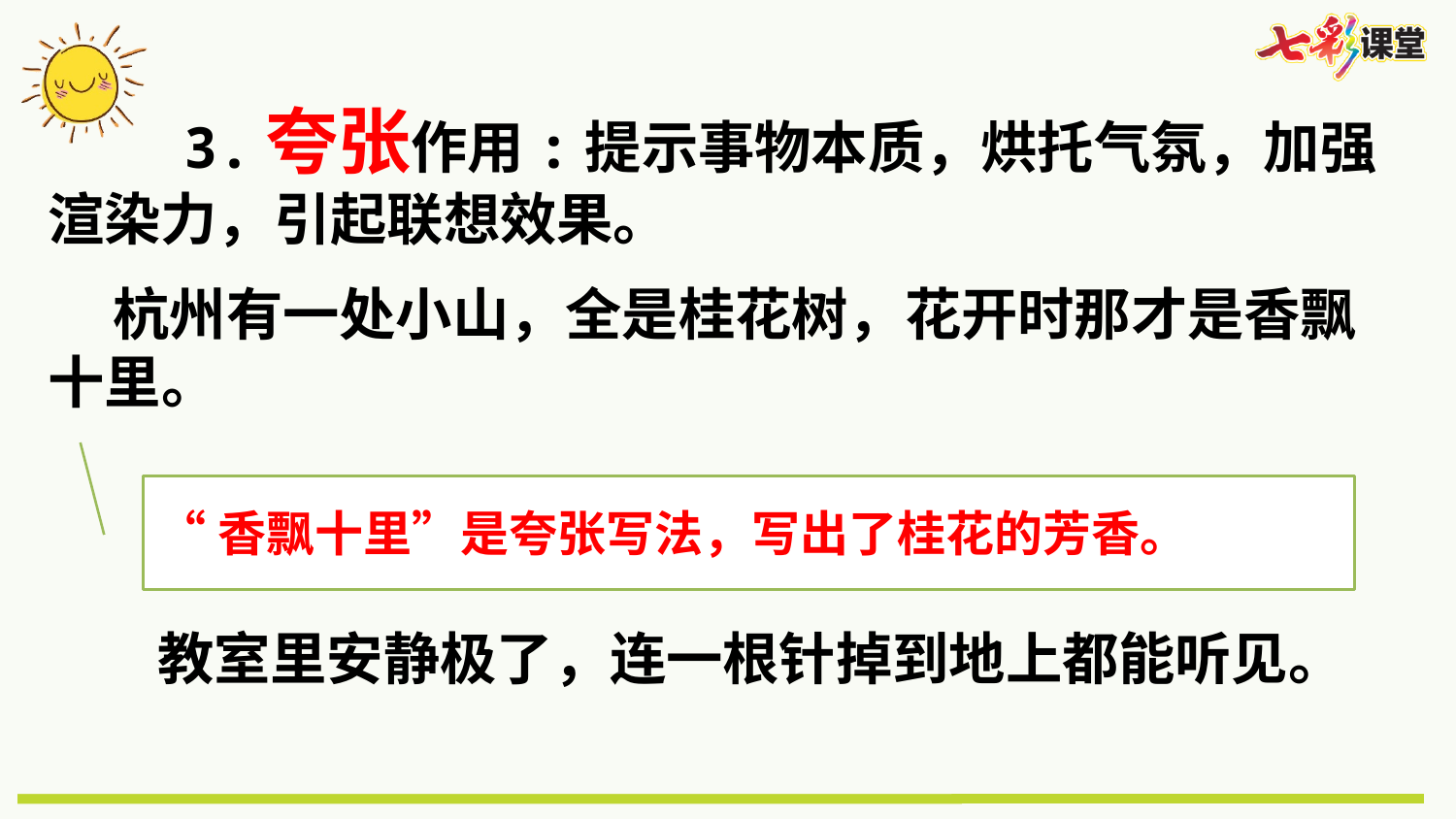

3.夸张作用:提示事物本质，烘托气氛，加强渲染力，引起联想效果。
    杭州有一处小山，全是桂花树，花开时那才是香飘十里。
“香飘十里”是夸张写法，写出了桂花的芳香。
教室里安静极了，连一根针掉到地上都能听见。